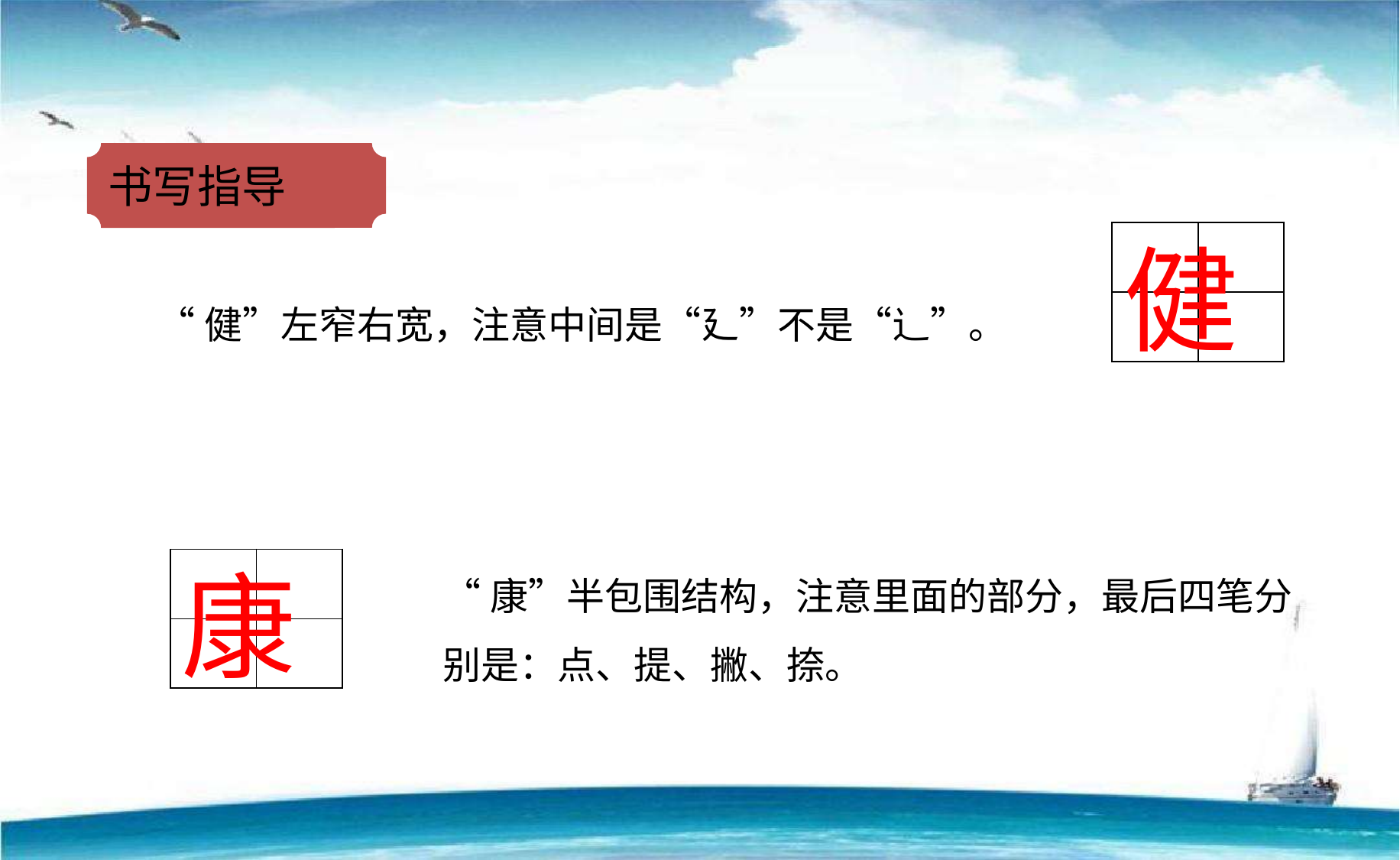

书写指导
|  |  |
| --- | --- |
|  |  |
健
“健”左窄右宽，注意中间是“廴”不是“辶”。
“康”半包围结构，注意里面的部分，最后四笔分别是：点、提、撇、捺。
|  |  |
| --- | --- |
|  |  |
康